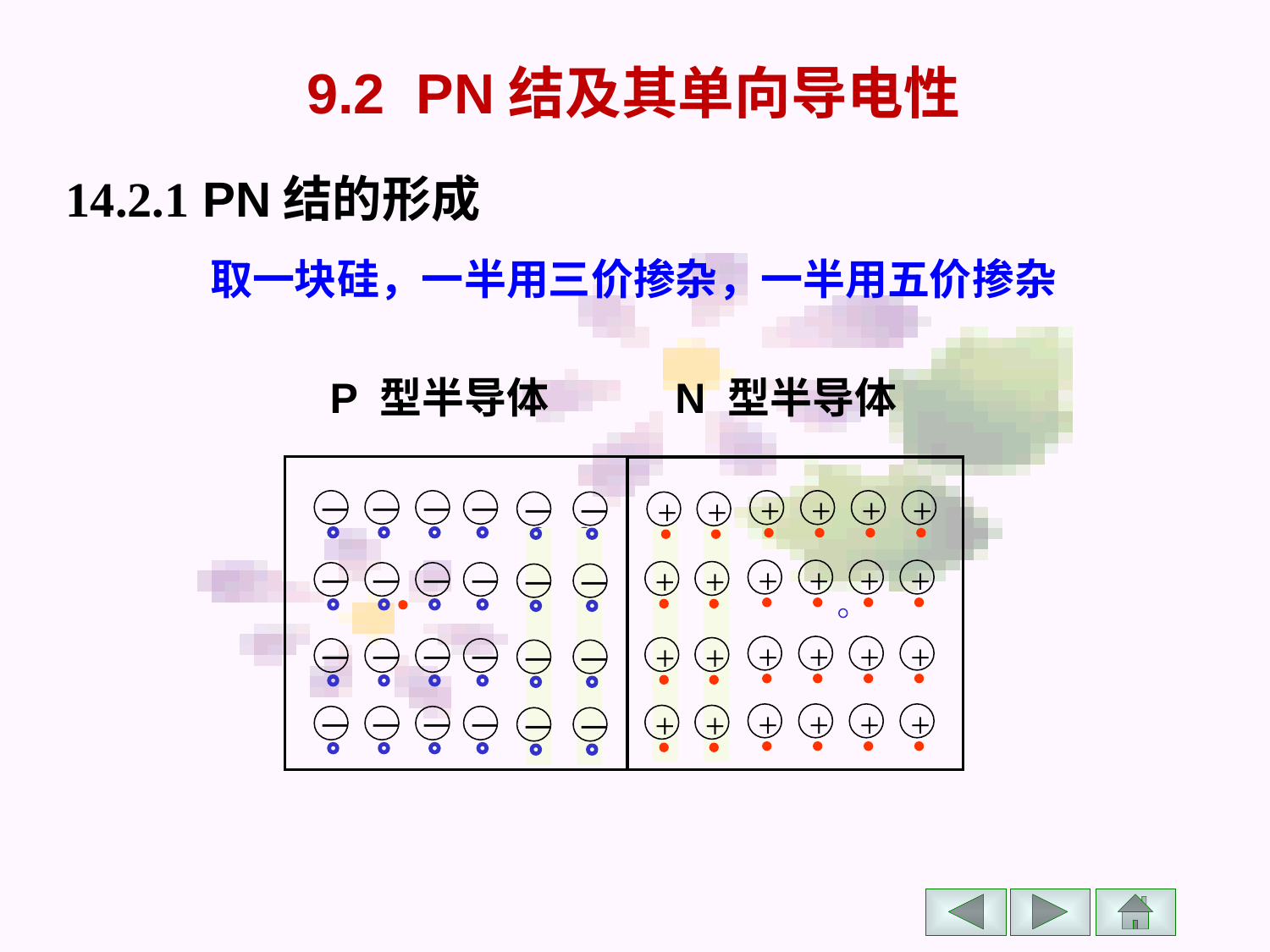

# 9.2  PN结及其单向导电性
14.2.1 PN结的形成
取一块硅，一半用三价掺杂，一半用五价掺杂
P 型半导体
N 型半导体

－

－

－

－

－

－

－

－

－

－

－

－

－

－

－

－

+

+

+

+

+

+

+

+

+

+

+

+

+

+

+

+

－

－

－

－

－

－

－

－

+

+

+

+

+

+

+

+